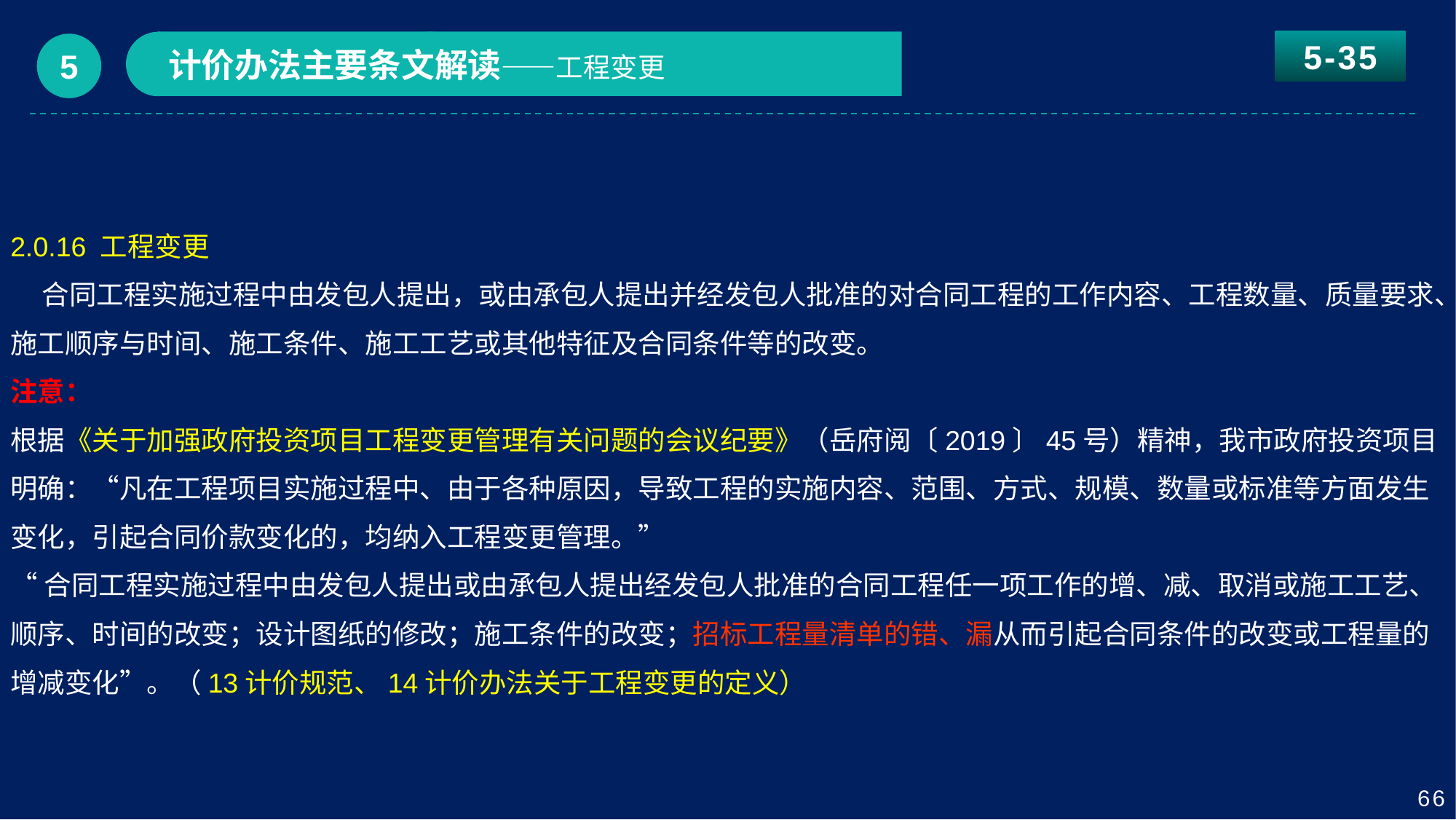

5-35
计价办法主要条文解读——工程变更

5
2.0.16 工程变更
    合同工程实施过程中由发包人提出，或由承包人提出并经发包人批准的对合同工程的工作内容、工程数量、质量要求、施工顺序与时间、施工条件、施工工艺或其他特征及合同条件等的改变。
注意：
根据《关于加强政府投资项目工程变更管理有关问题的会议纪要》（岳府阅〔2019〕45号）精神，我市政府投资项目明确：“凡在工程项目实施过程中、由于各种原因，导致工程的实施内容、范围、方式、规模、数量或标准等方面发生变化，引起合同价款变化的，均纳入工程变更管理。”
“合同工程实施过程中由发包人提出或由承包人提出经发包人批准的合同工程任一项工作的增、减、取消或施工工艺、顺序、时间的改变；设计图纸的修改；施工条件的改变；招标工程量清单的错、漏从而引起合同条件的改变或工程量的增减变化”。（13计价规范、14计价办法关于工程变更的定义）
66